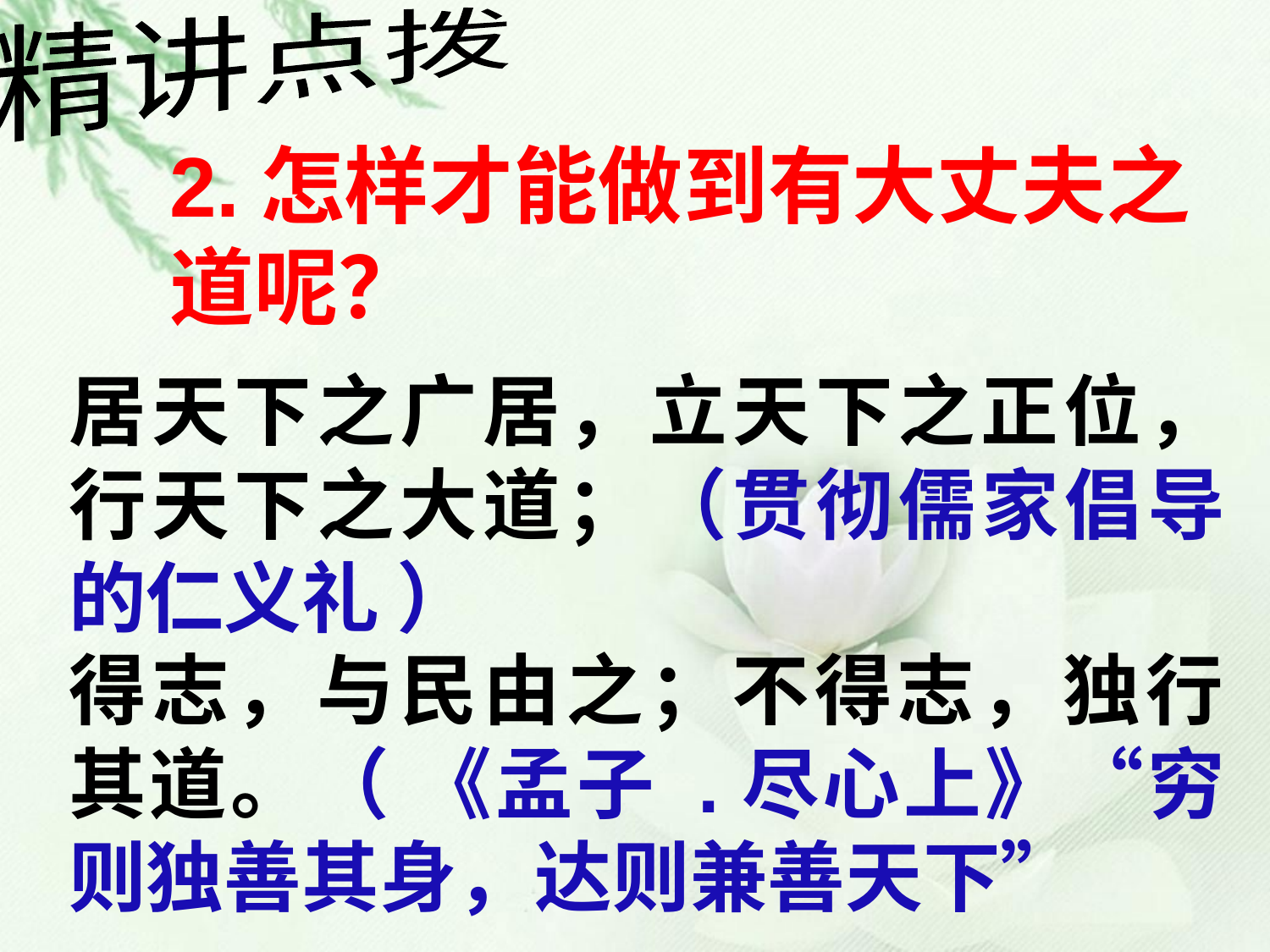

精讲点拨
2.怎样才能做到有大丈夫之道呢？
居天下之广居，立天下之正位，行天下之大道；（贯彻儒家倡导的仁义礼 ）
得志，与民由之；不得志，独行其道。（ 《孟子 .尽心上》“穷则独善其身，达则兼善天下”
14